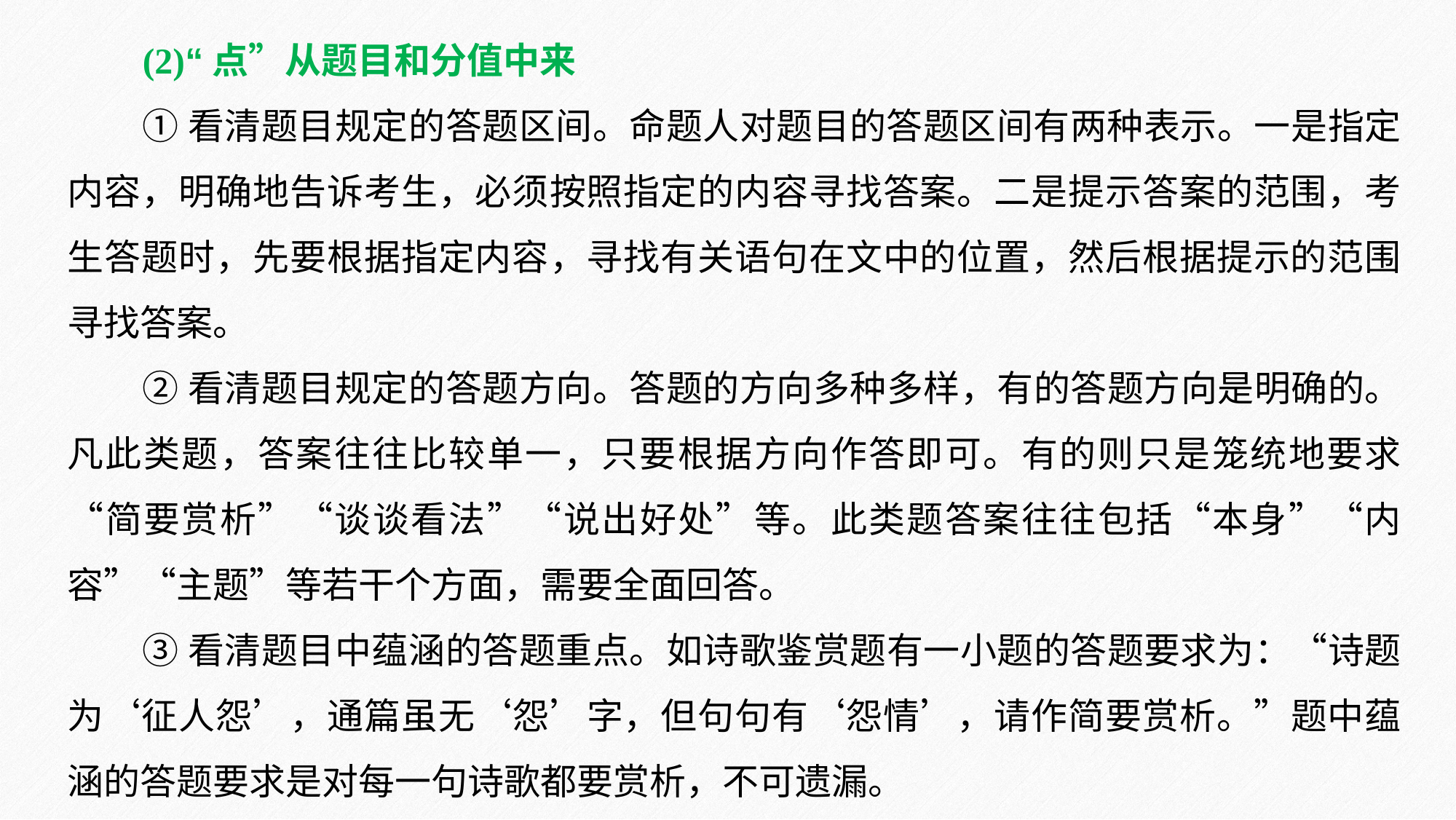

(2)“点”从题目和分值中来
①看清题目规定的答题区间。命题人对题目的答题区间有两种表示。一是指定内容，明确地告诉考生，必须按照指定的内容寻找答案。二是提示答案的范围，考生答题时，先要根据指定内容，寻找有关语句在文中的位置，然后根据提示的范围寻找答案。
②看清题目规定的答题方向。答题的方向多种多样，有的答题方向是明确的。凡此类题，答案往往比较单一，只要根据方向作答即可。有的则只是笼统地要求“简要赏析”“谈谈看法”“说出好处”等。此类题答案往往包括“本身”“内容”“主题”等若干个方面，需要全面回答。
③看清题目中蕴涵的答题重点。如诗歌鉴赏题有一小题的答题要求为：“诗题为‘征人怨’，通篇虽无‘怨’字，但句句有‘怨情’，请作简要赏析。”题中蕴涵的答题要求是对每一句诗歌都要赏析，不可遗漏。